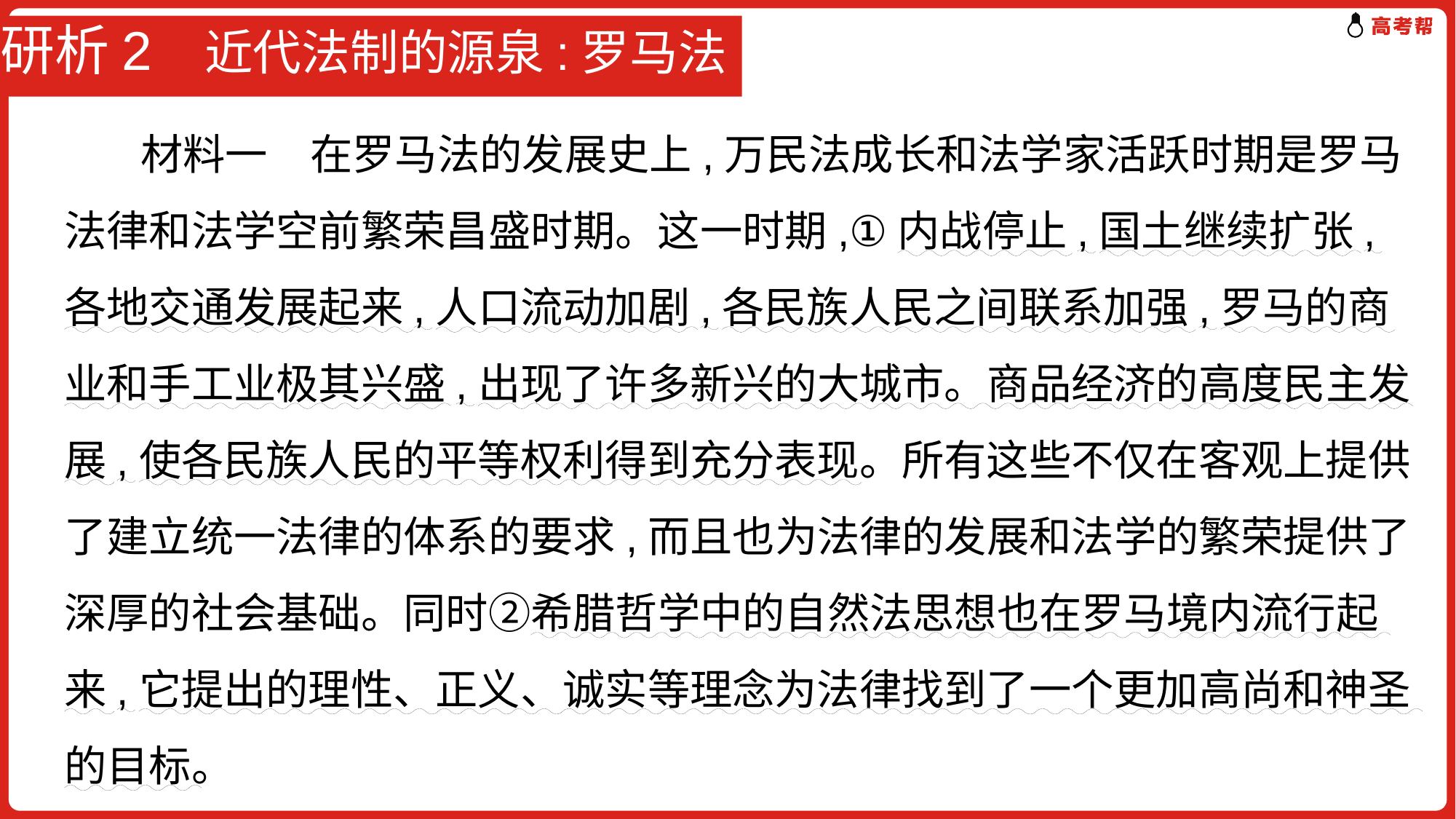

# 研析2   近代法制的源泉:罗马法
       材料一　在罗马法的发展史上,万民法成长和法学家活跃时期是罗马法律和法学空前繁荣昌盛时期。这一时期,①内战停止,国土继续扩张,各地交通发展起来,人口流动加剧,各民族人民之间联系加强,罗马的商业和手工业极其兴盛,出现了许多新兴的大城市。商品经济的高度民主发展,使各民族人民的平等权利得到充分表现。所有这些不仅在客观上提供了建立统一法律的体系的要求,而且也为法律的发展和法学的繁荣提供了深厚的社会基础。同时②希腊哲学中的自然法思想也在罗马境内流行起来,它提出的理性、正义、诚实等理念为法律找到了一个更加高尚和神圣的目标。
——摘编自郭守兰、曹全来《西方法文化史纲》